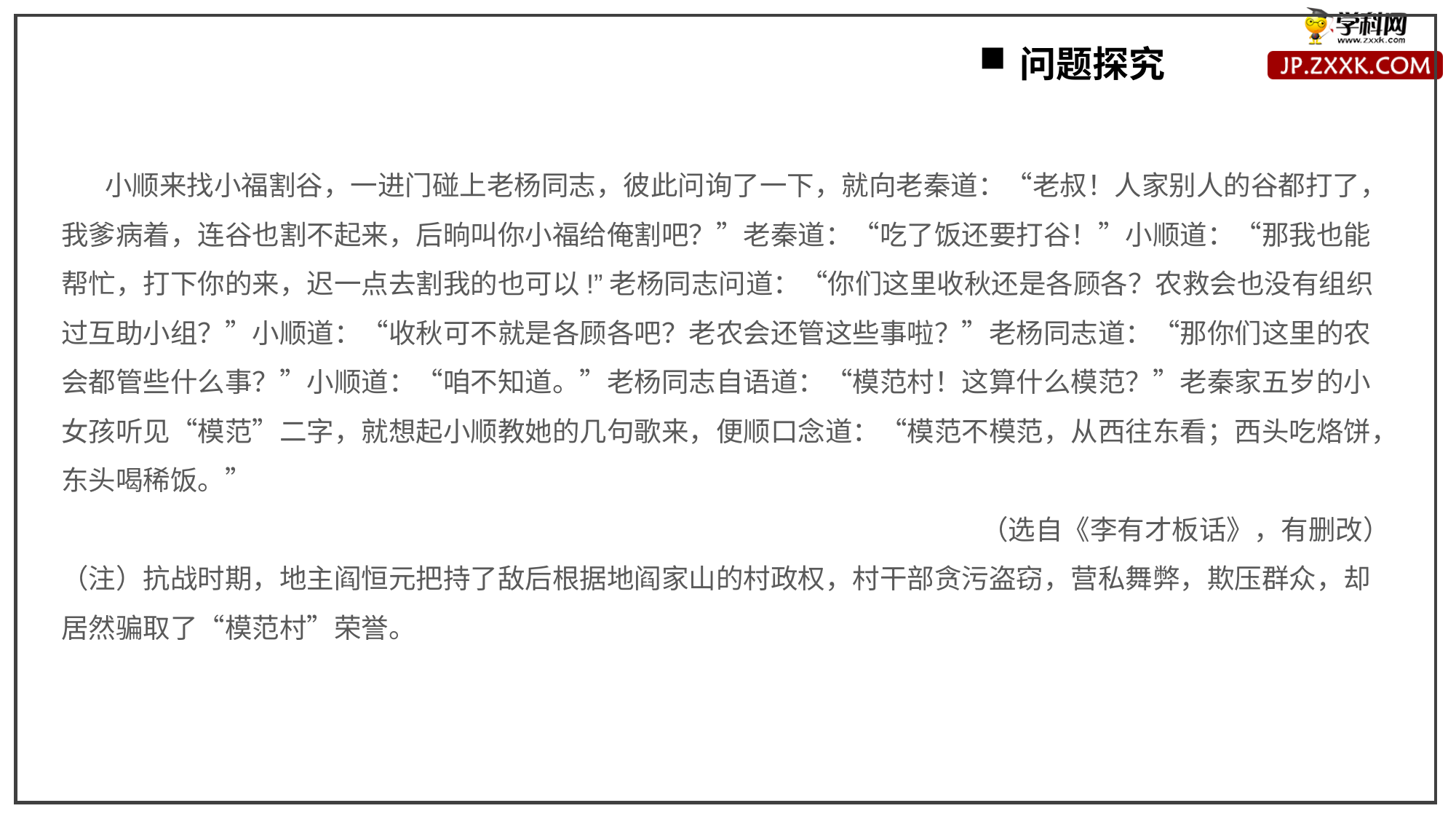

问题探究
      小顺来找小福割谷，一进门碰上老杨同志，彼此问询了一下，就向老秦道：“老叔！人家别人的谷都打了，我爹病着，连谷也割不起来，后晌叫你小福给俺割吧？”老秦道：“吃了饭还要打谷！”小顺道：“那我也能帮忙，打下你的来，迟一点去割我的也可以!”老杨同志问道：“你们这里收秋还是各顾各？农救会也没有组织过互助小组？”小顺道：“收秋可不就是各顾各吧？老农会还管这些事啦？”老杨同志道：“那你们这里的农会都管些什么事？”小顺道：“咱不知道。”老杨同志自语道：“模范村！这算什么模范？”老秦家五岁的小女孩听见“模范”二字，就想起小顺教她的几句歌来，便顺口念道：“模范不模范，从西往东看；西头吃烙饼，东头喝稀饭。”
（选自《李有才板话》，有删改）
（注）抗战时期，地主阎恒元把持了敌后根据地阎家山的村政权，村干部贪污盗窃，营私舞弊，欺压群众，却居然骗取了“模范村”荣誉。